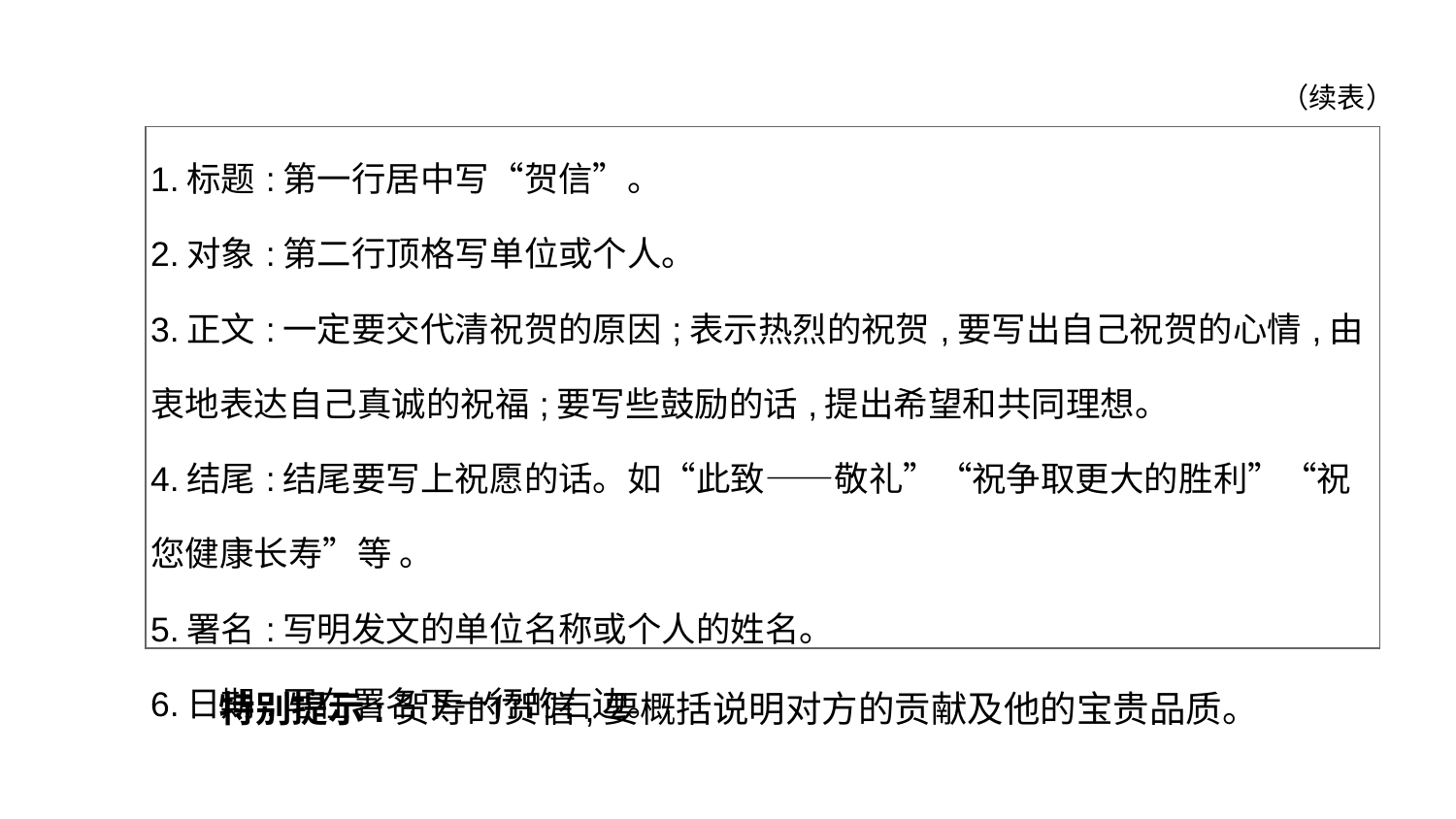

（续表）
| 1.标题:第一行居中写“贺信”。 2.对象:第二行顶格写单位或个人。 3.正文:一定要交代清祝贺的原因;表示热烈的祝贺,要写出自己祝贺的心情,由衷地表达自己真诚的祝福;要写些鼓励的话,提出希望和共同理想。 4.结尾:结尾要写上祝愿的话。如“此致——敬礼”“祝争取更大的胜利”“祝您健康长寿”等 。 5.署名:写明发文的单位名称或个人的姓名。 6.日期:写在署名下一行的右边。 |
| --- |
特别提示:贺寿的贺信,要概括说明对方的贡献及他的宝贵品质。